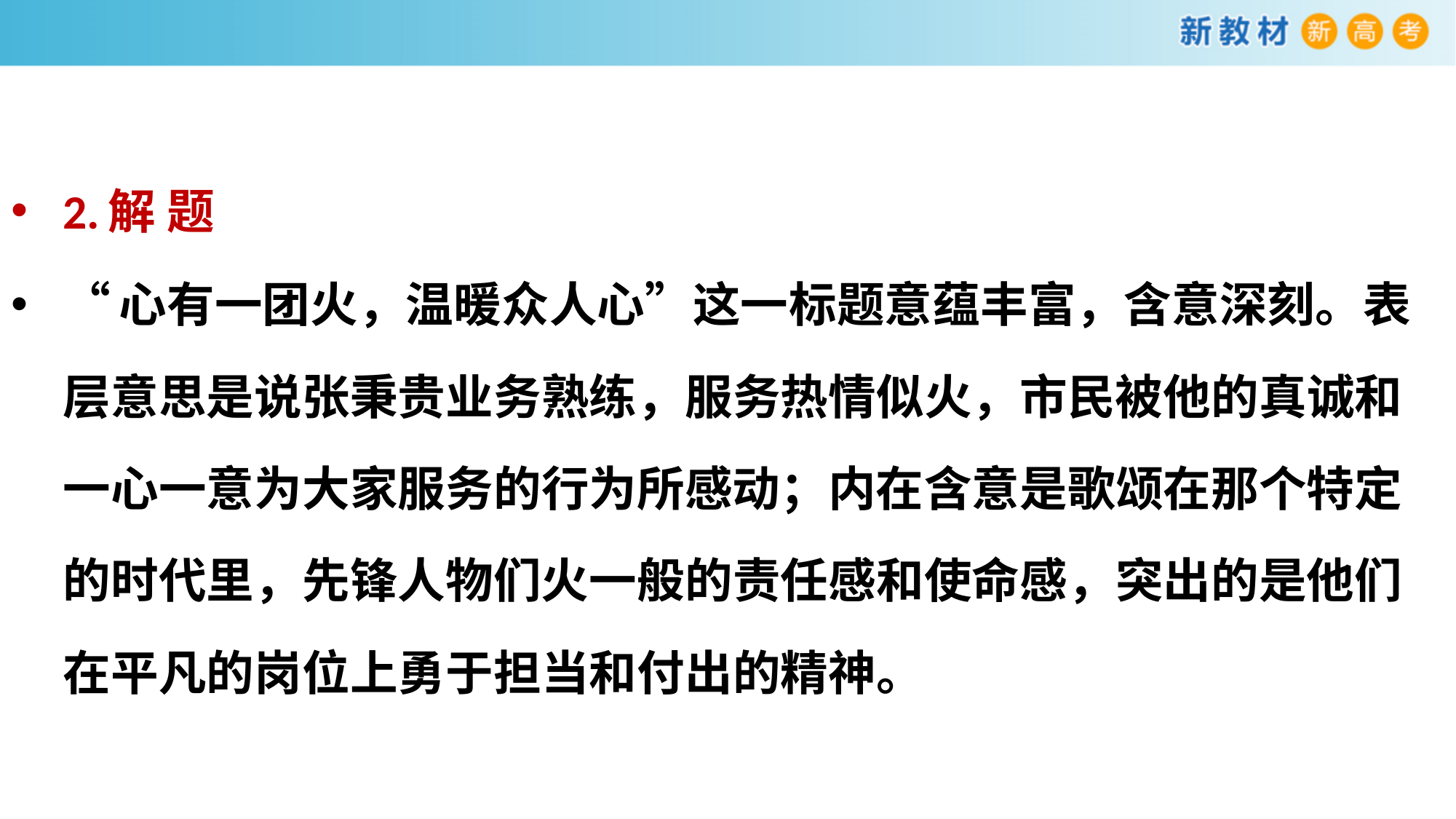

2.解 题
“心有一团火，温暖众人心”这一标题意蕴丰富，含意深刻。表层意思是说张秉贵业务熟练，服务热情似火，市民被他的真诚和一心一意为大家服务的行为所感动；内在含意是歌颂在那个特定的时代里，先锋人物们火一般的责任感和使命感，突出的是他们在平凡的岗位上勇于担当和付出的精神。